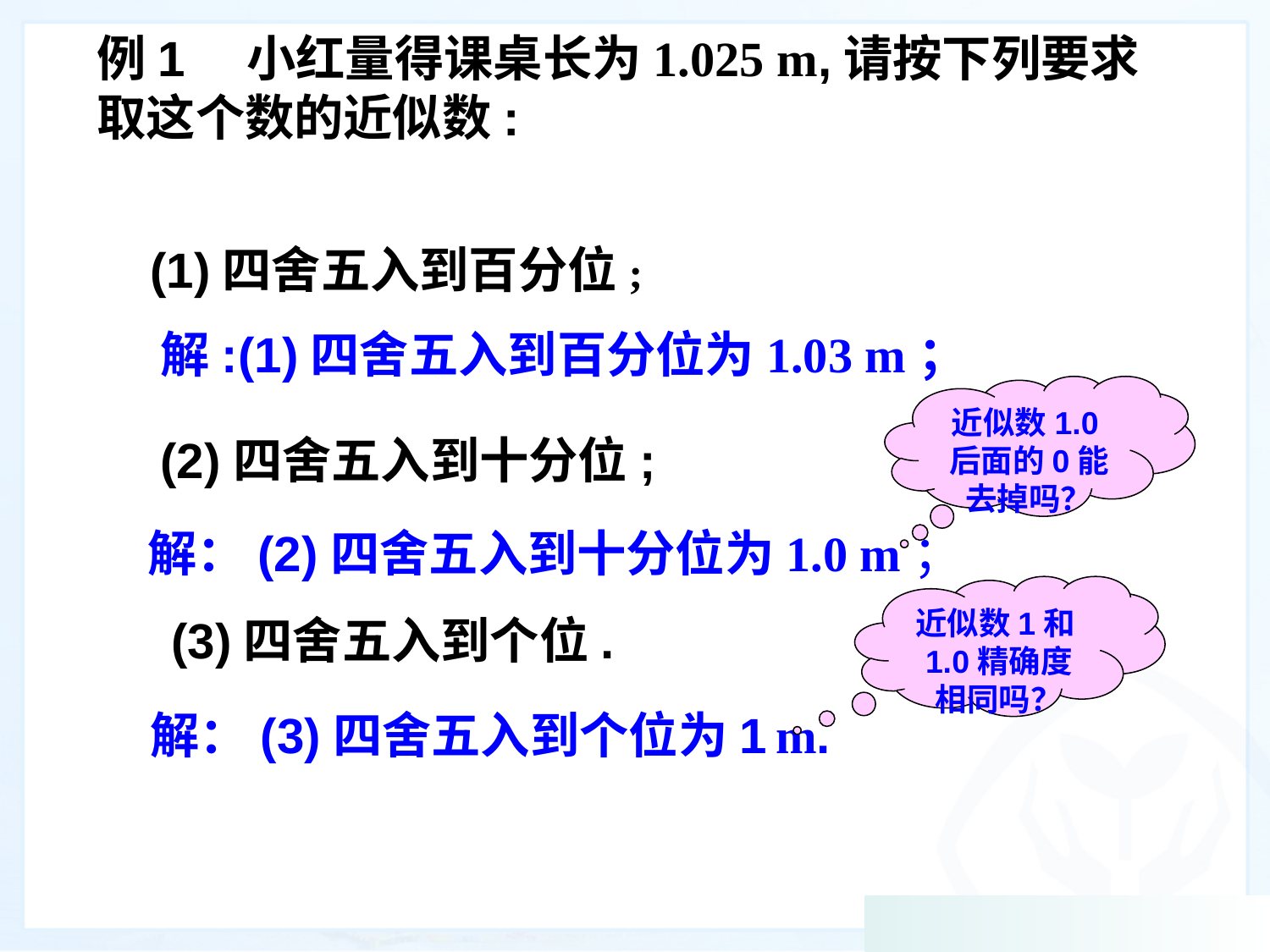

例1　小红量得课桌长为1.025 m,请按下列要求取这个数的近似数:
(1)四舍五入到百分位;
解:(1)四舍五入到百分位为1.03 m；
近似数1.0后面的0能去掉吗？
(2)四舍五入到十分位;
解：(2)四舍五入到十分位为1.0 m；
近似数1和1.0精确度相同吗？
(3)四舍五入到个位.
解：(3)四舍五入到个位为1 m.